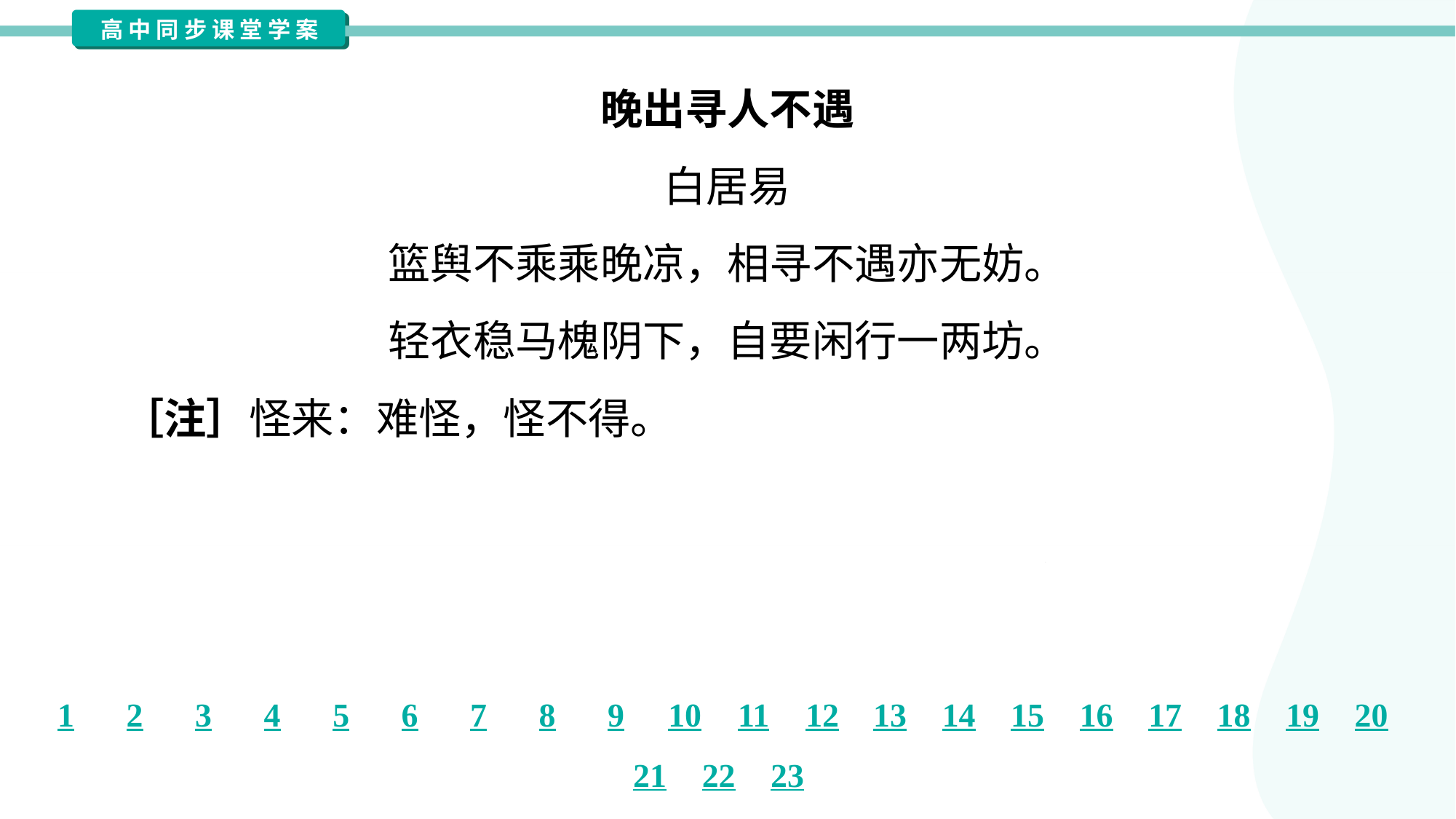

晚出寻人不遇
白居易
篮舆不乘乘晚凉，相寻不遇亦无妨。
轻衣稳马槐阴下，自要闲行一两坊。
    ［注］怪来：难怪，怪不得。